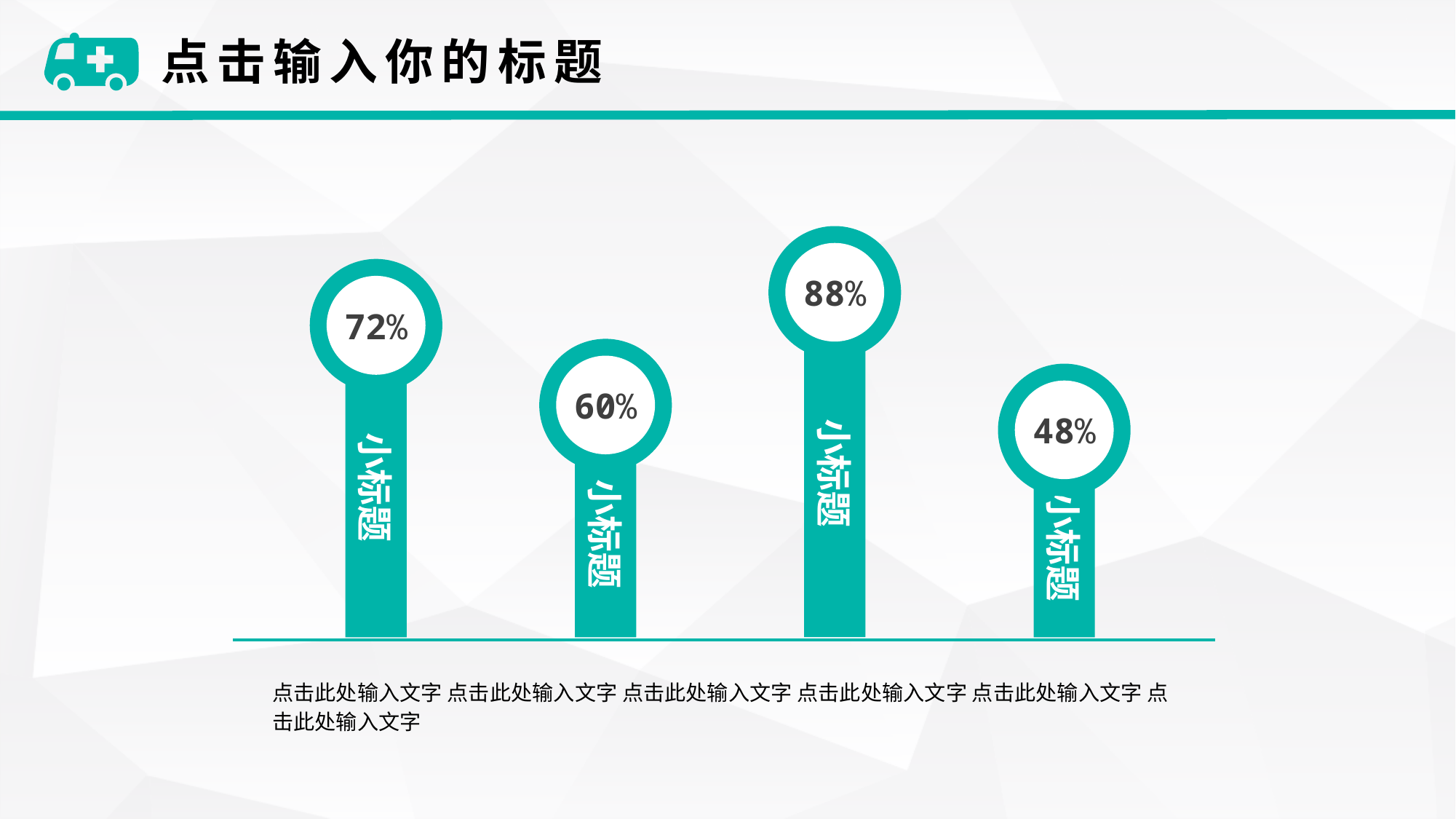

点击输入你的标题

88%

72%
小标题
小标题

60%

48%
小标题
小标题
点击此处输入文字 点击此处输入文字 点击此处输入文字 点击此处输入文字 点击此处输入文字 点击此处输入文字